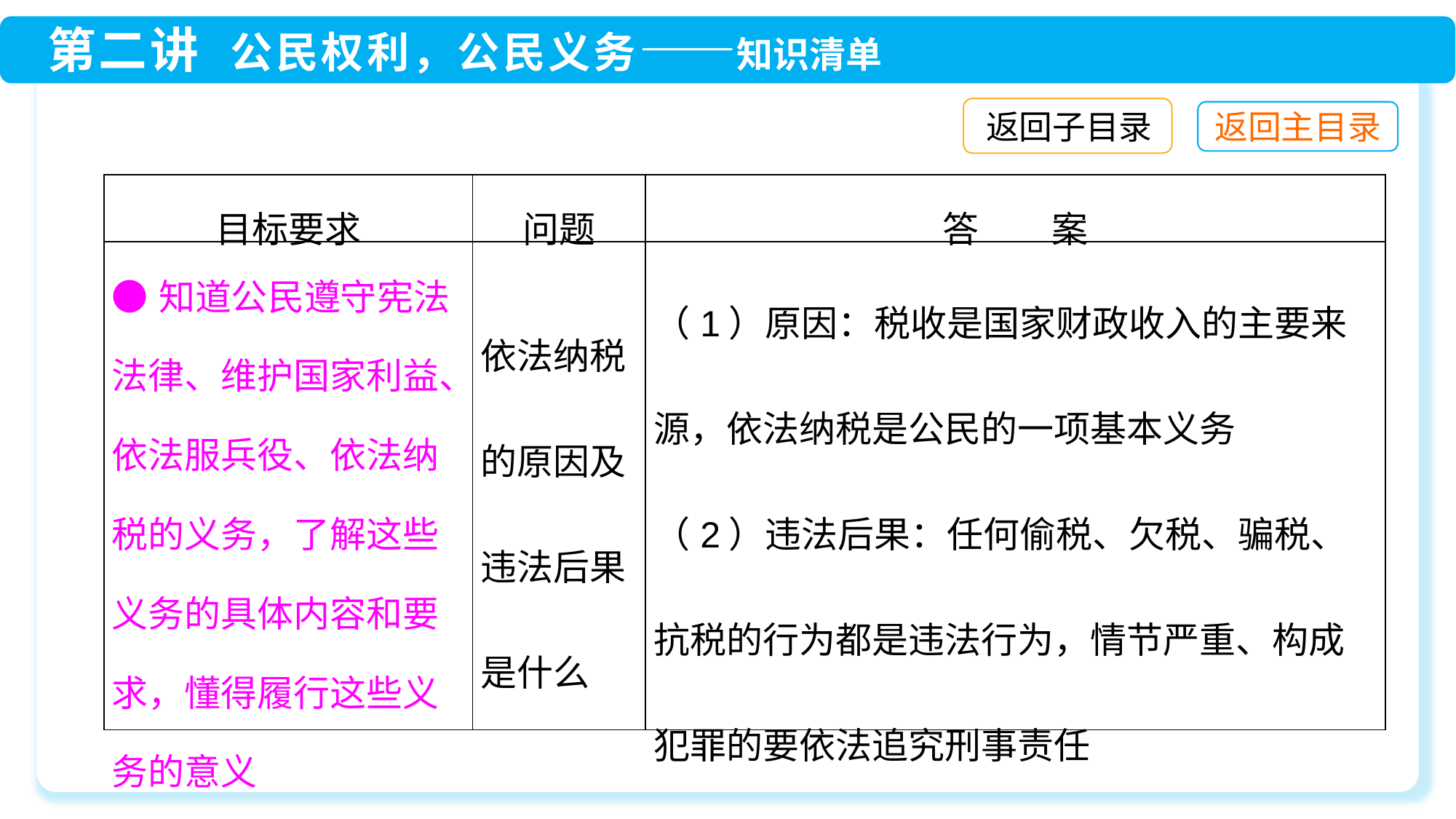

返回子目录
| 目标要求 | 问题 | 答　　案 |
| --- | --- | --- |
| ●知道公民遵守宪法法律、维护国家利益、依法服兵役、依法纳税的义务，了解这些义务的具体内容和要求，懂得履行这些义务的意义 | 依法纳税的原因及违法后果是什么 | （1）原因：税收是国家财政收入的主要来源，依法纳税是公民的一项基本义务 （2）违法后果：任何偷税、欠税、骗税、抗税的行为都是违法行为，情节严重、构成犯罪的要依法追究刑事责任 |